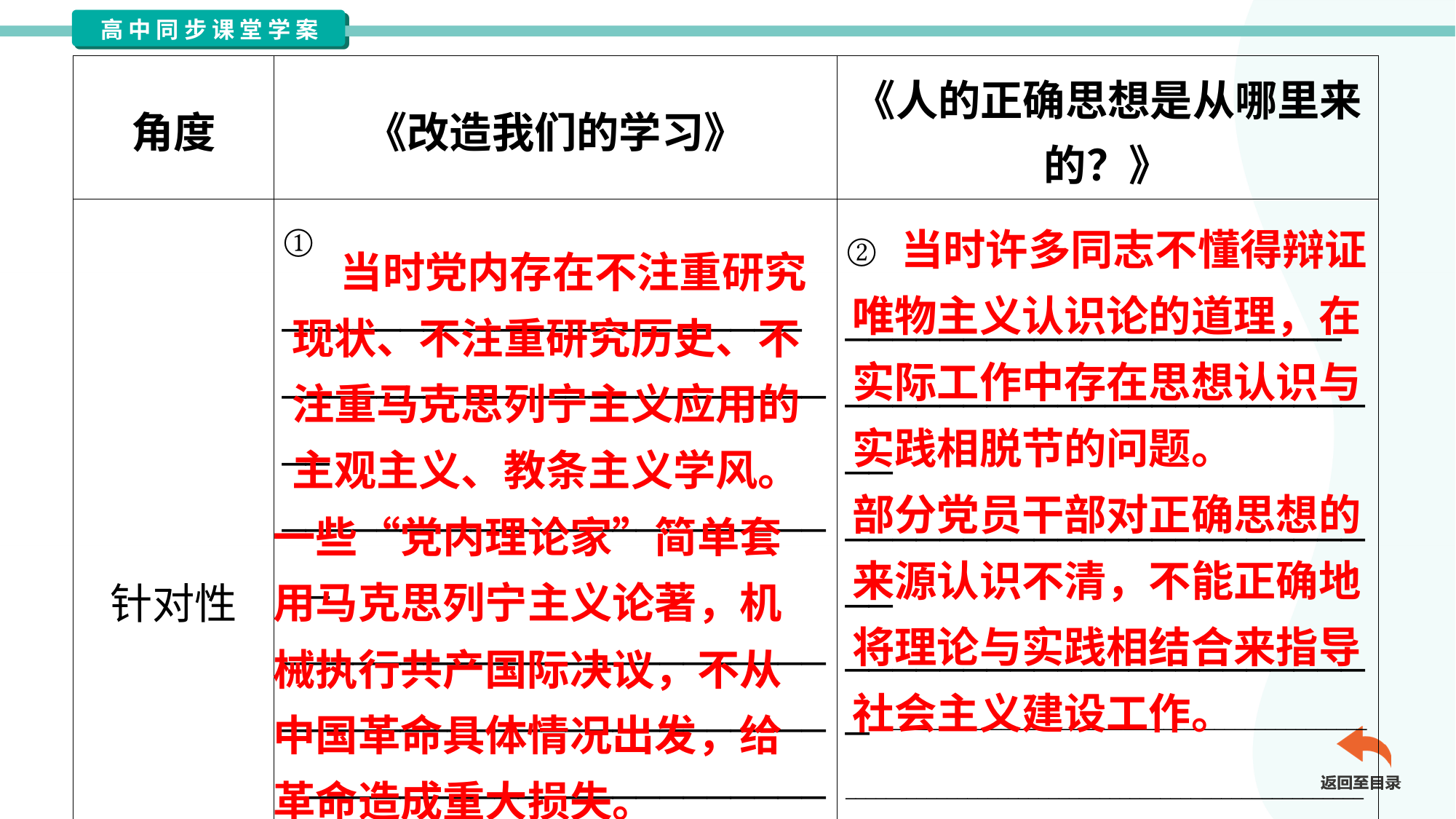

| 角度 | 《改造我们的学习》 | 《人的正确思想是从哪里来 的？》 |
| --- | --- | --- |
| 针对性 | ① \_\_\_\_\_\_\_\_\_\_\_\_\_\_\_\_\_\_\_\_\_\_ \_\_\_\_\_\_\_\_\_\_\_\_\_\_\_\_\_\_\_\_\_\_\_\_\_ \_\_\_\_\_\_\_\_\_\_\_\_\_\_\_\_\_\_\_\_\_\_\_\_\_ \_\_\_\_\_\_\_\_\_\_\_\_\_\_\_\_\_\_\_\_\_\_\_\_\_\_\_\_\_\_\_\_\_\_\_\_\_\_\_\_\_\_\_\_\_\_\_\_\_\_\_\_\_\_\_\_\_\_\_\_\_\_\_\_\_\_\_\_\_\_\_\_\_\_\_\_\_\_\_\_\_\_\_\_\_\_\_\_\_\_\_\_\_\_\_\_\_\_\_\_\_\_\_\_\_\_\_\_\_\_\_\_\_\_\_\_\_\_\_\_\_\_\_\_\_ | ② \_\_\_\_\_\_\_\_\_\_\_\_\_\_\_\_\_\_\_\_\_ \_\_\_\_\_\_\_\_\_\_\_\_\_\_\_\_\_\_\_\_\_\_\_\_ \_\_\_\_\_\_\_\_\_\_\_\_\_\_\_\_\_\_\_\_\_\_\_\_ \_\_\_\_\_\_\_\_\_\_\_\_\_\_\_\_\_\_\_\_\_\_\_\_\_\_\_\_\_\_\_\_\_\_\_\_\_\_\_\_\_\_\_\_\_\_\_\_\_\_\_\_\_\_\_\_\_\_\_\_\_\_\_\_\_\_\_\_\_\_\_\_\_\_\_\_\_\_\_\_\_\_\_\_\_\_\_\_\_\_\_\_\_\_\_\_\_\_\_\_\_\_\_\_\_\_\_\_\_\_\_\_\_\_\_\_\_\_\_\_\_\_\_\_\_\_\_\_\_\_\_\_\_\_\_\_\_\_\_\_\_\_\_\_\_\_\_\_\_\_\_\_\_\_\_\_\_\_\_\_\_\_\_\_\_\_\_\_\_\_\_\_\_\_\_\_\_\_\_\_\_\_\_\_\_\_\_\_\_\_\_\_\_\_\_\_\_\_\_\_\_\_\_\_\_\_\_\_\_\_\_\_\_\_\_\_\_\_\_\_ |
    当时许多同志不懂得辩证唯物主义认识论的道理，在实际工作中存在思想认识与实践相脱节的问题。
    当时党内存在不注重研究现状、不注重研究历史、不注重马克思列宁主义应用的主观主义、教条主义学风。
部分党员干部对正确思想的来源认识不清，不能正确地将理论与实践相结合来指导社会主义建设工作。
一些“党内理论家”简单套用马克思列宁主义论著，机械执行共产国际决议，不从中国革命具体情况出发，给革命造成重大损失。